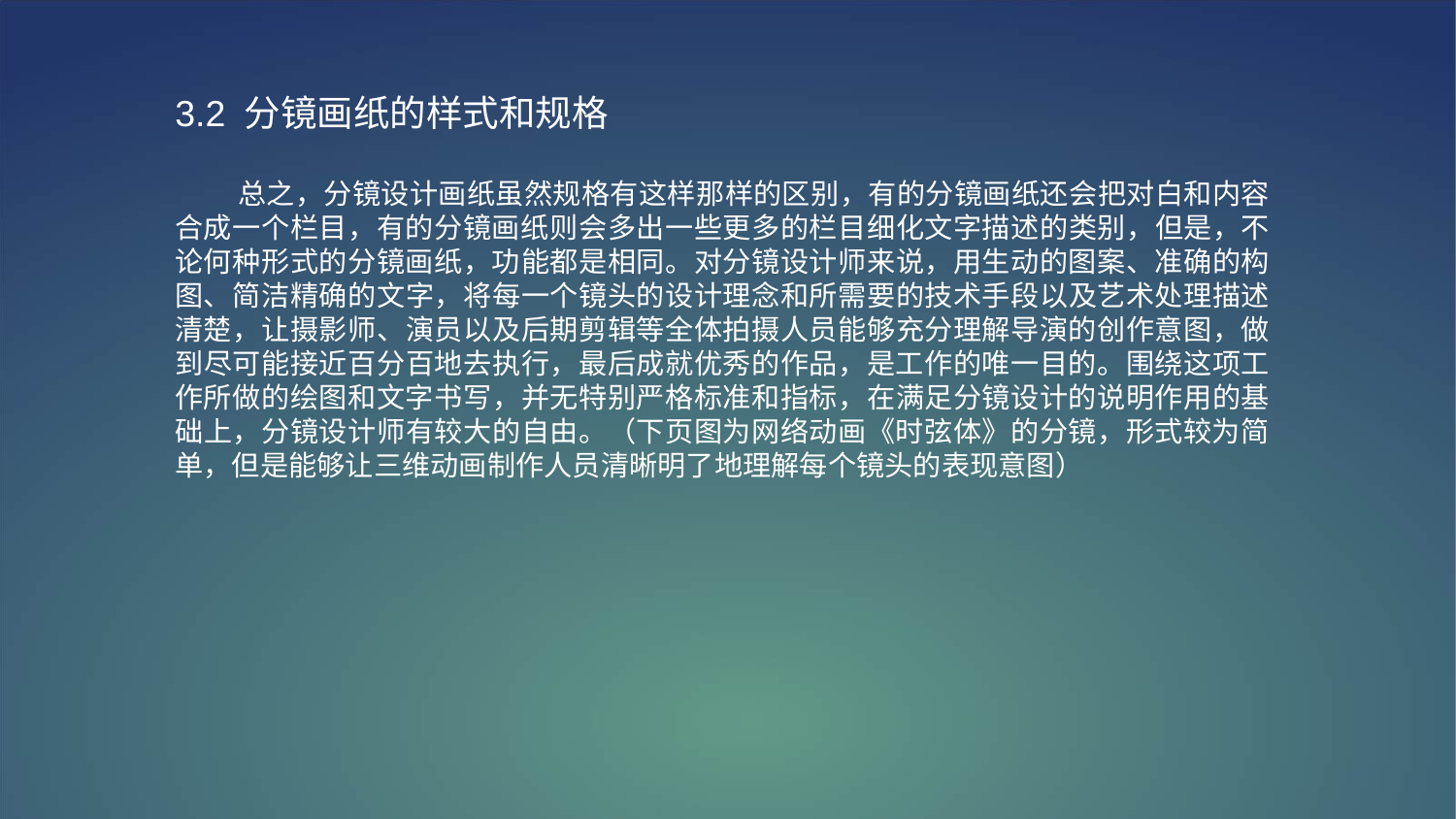

3.2 分镜画纸的样式和规格
  总之，分镜设计画纸虽然规格有这样那样的区别，有的分镜画纸还会把对白和内容合成一个栏目，有的分镜画纸则会多出一些更多的栏目细化文字描述的类别，但是，不论何种形式的分镜画纸，功能都是相同。对分镜设计师来说，用生动的图案、准确的构图、简洁精确的文字，将每一个镜头的设计理念和所需要的技术手段以及艺术处理描述清楚，让摄影师、演员以及后期剪辑等全体拍摄人员能够充分理解导演的创作意图，做到尽可能接近百分百地去执行，最后成就优秀的作品，是工作的唯一目的。围绕这项工作所做的绘图和文字书写，并无特别严格标准和指标，在满足分镜设计的说明作用的基础上，分镜设计师有较大的自由。（下页图为网络动画《时弦体》的分镜，形式较为简单，但是能够让三维动画制作人员清晰明了地理解每个镜头的表现意图）